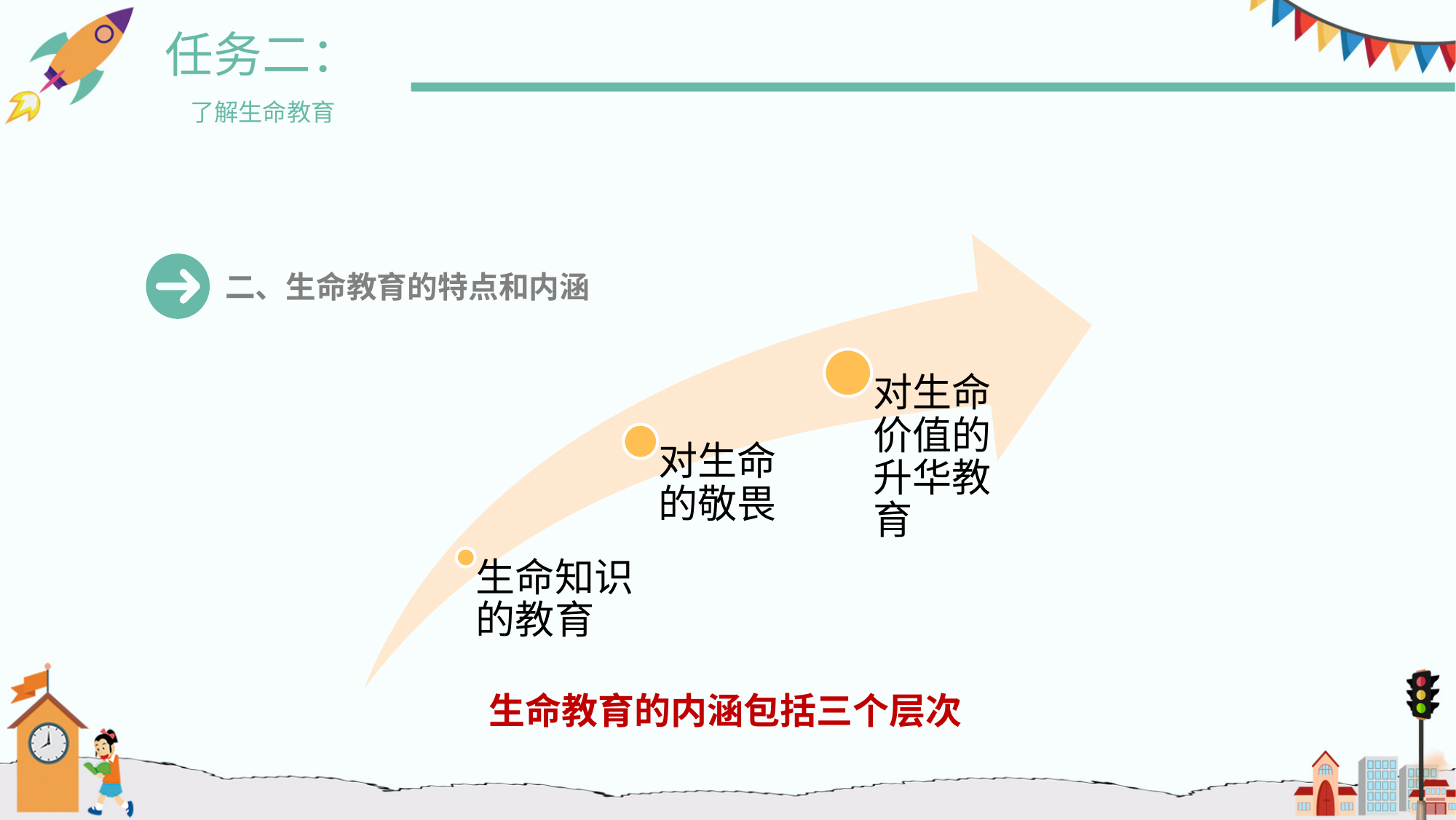

任务二：

了解生命教育
生命知识的教育
对生命的敬畏
对生命价值的升华教育

二、生命教育的特点和内涵
生命教育的内涵包括三个层次